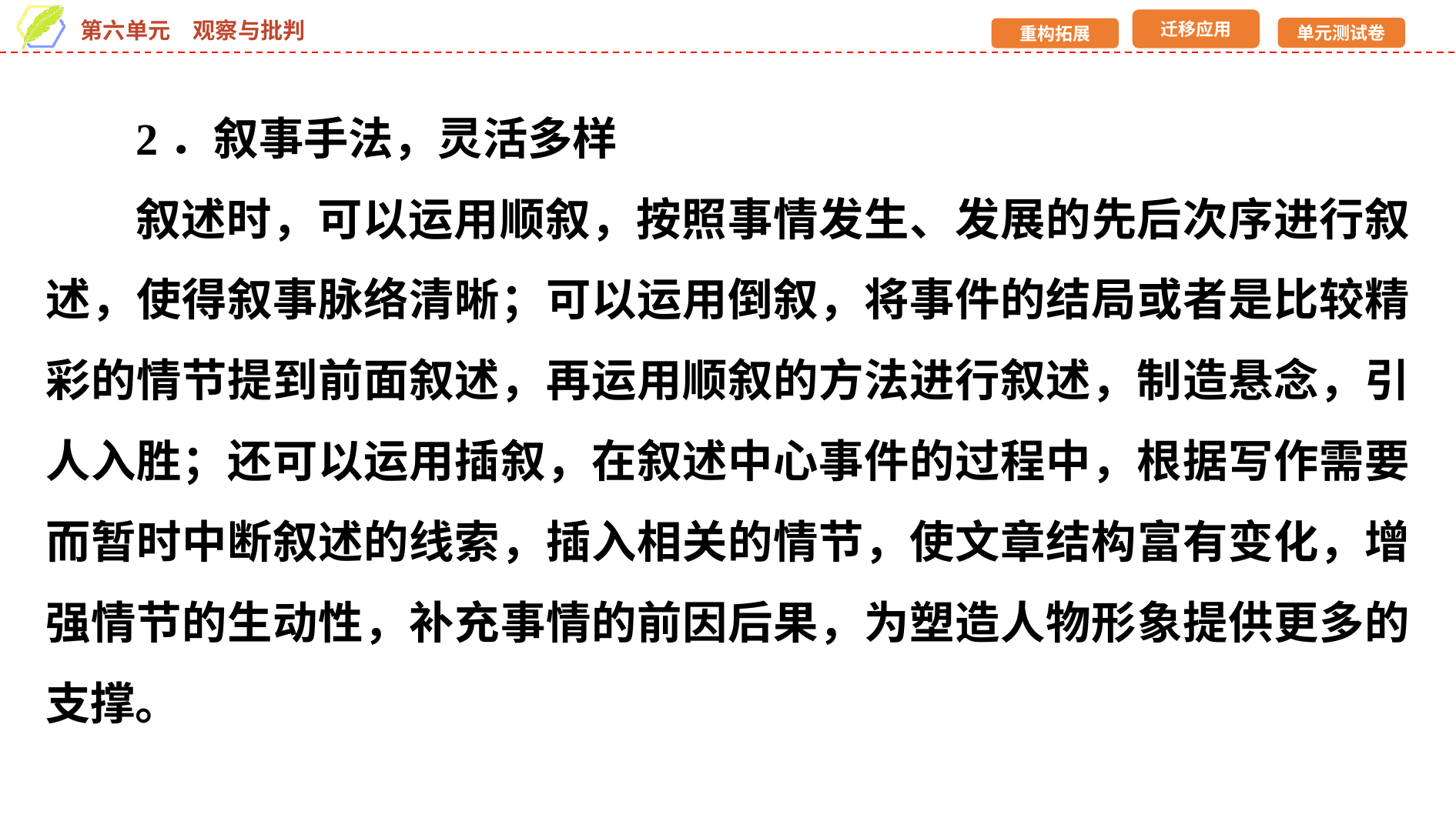

2．叙事手法，灵活多样
叙述时，可以运用顺叙，按照事情发生、发展的先后次序进行叙述，使得叙事脉络清晰；可以运用倒叙，将事件的结局或者是比较精彩的情节提到前面叙述，再运用顺叙的方法进行叙述，制造悬念，引人入胜；还可以运用插叙，在叙述中心事件的过程中，根据写作需要而暂时中断叙述的线索，插入相关的情节，使文章结构富有变化，增强情节的生动性，补充事情的前因后果，为塑造人物形象提供更多的支撑。